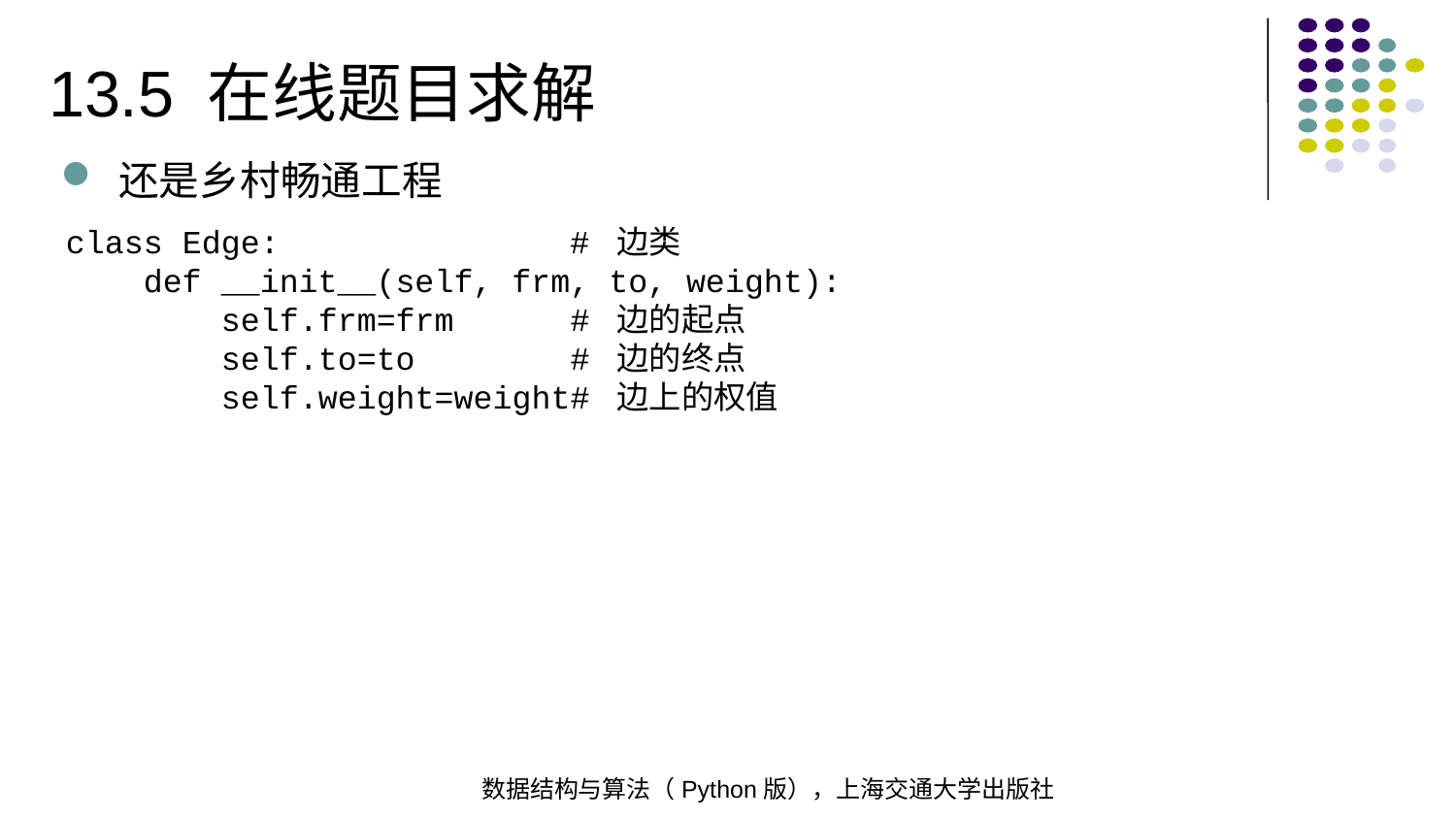

13.5 在线题目求解
还是乡村畅通工程
class Edge:               # 边类
    def __init__(self, frm, to, weight):
        self.frm=frm      # 边的起点
        self.to=to        # 边的终点
        self.weight=weight# 边上的权值